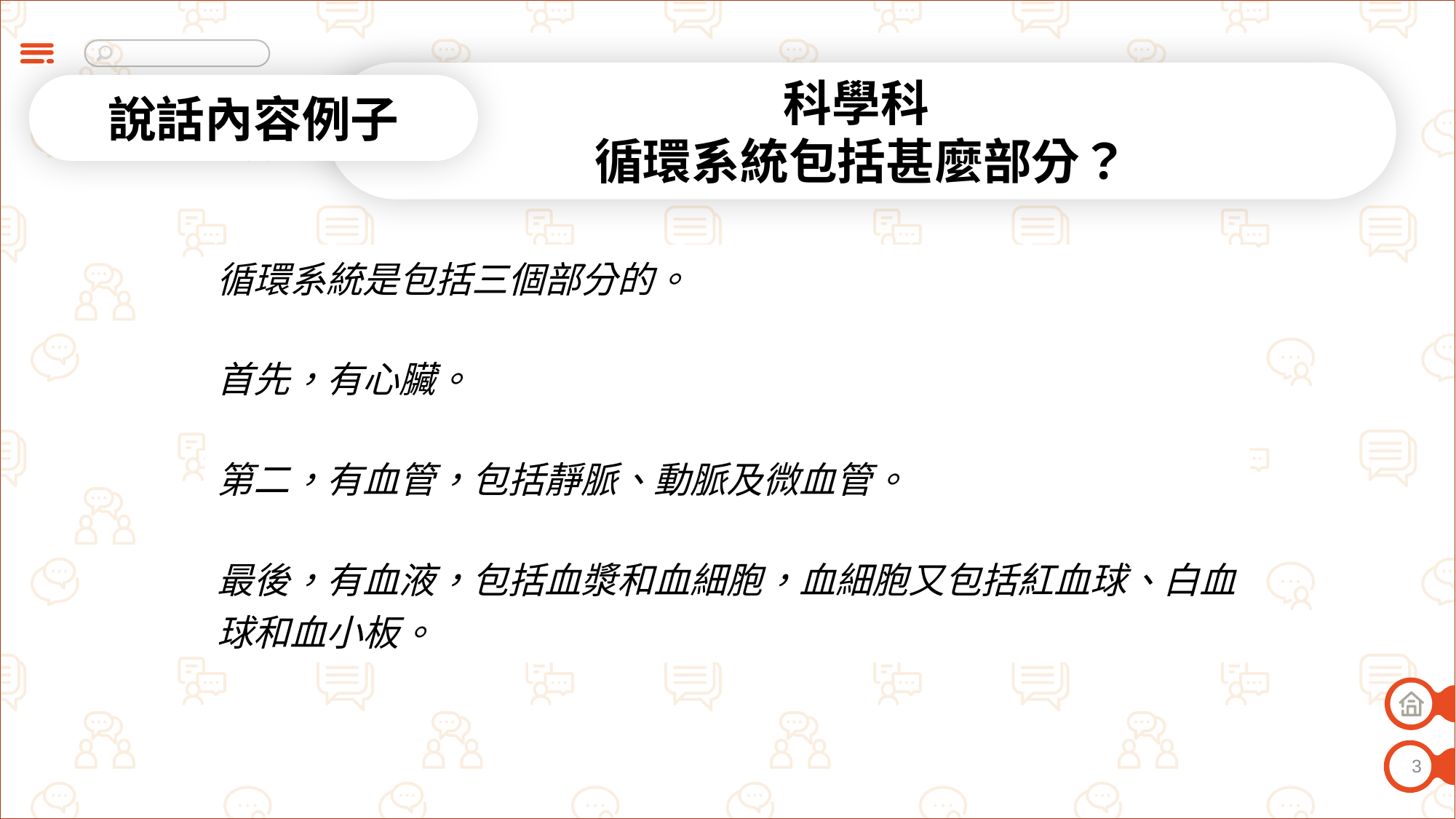

科學科
循環系統包括甚麼部分？
說話內容例子
| 循環系統是包括三個部分的。 首先，有心臟。 第二，有血管，包括靜脈、動脈及微血管。 最後，有血液，包括血漿和血細胞，血細胞又包括紅血球、白血球和血小板。 |
| --- |
3